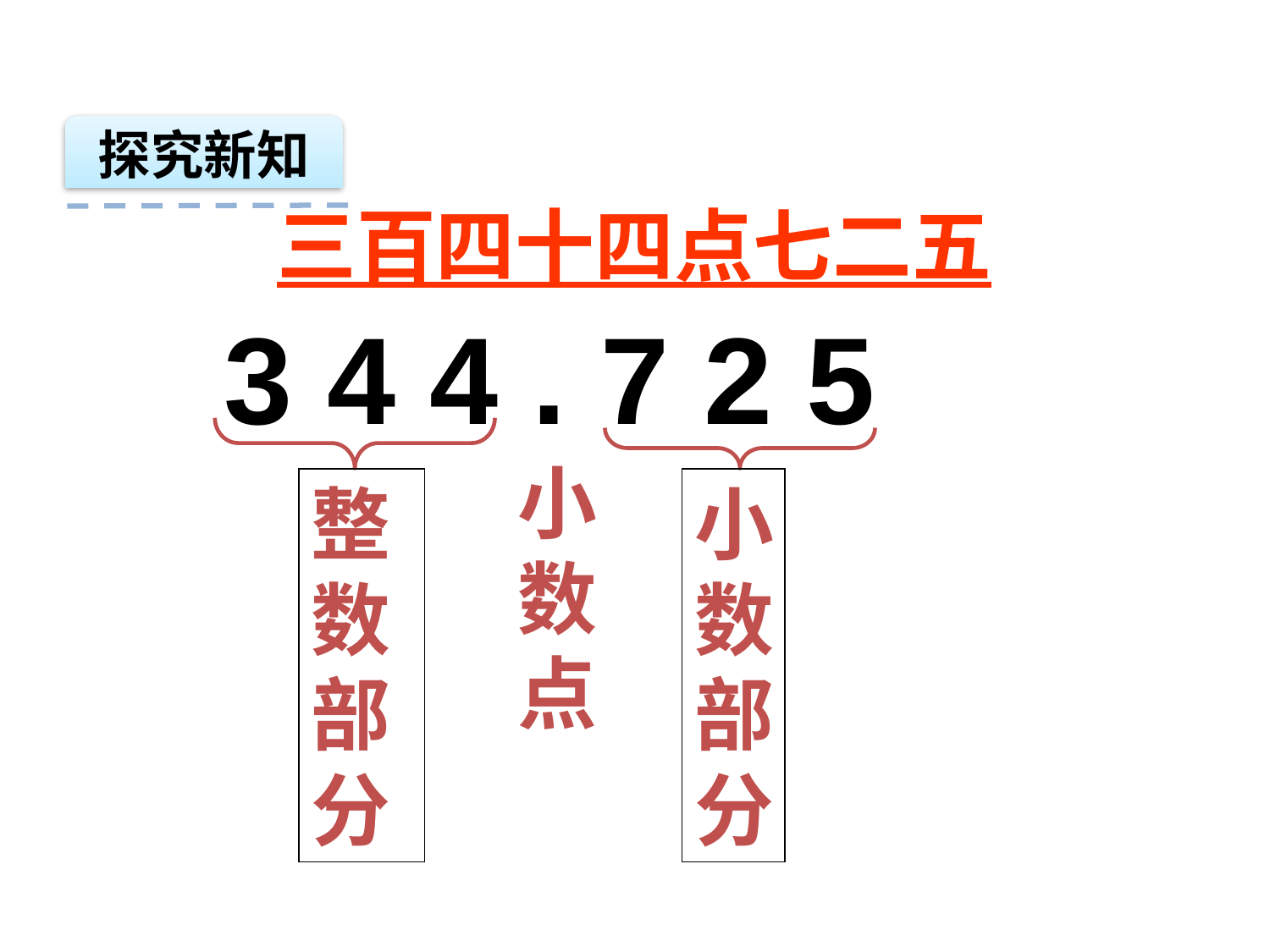

探究新知
三百四十四点七二五
3 4 4 . 7 2 5

小
数
点
整
数
部
分
小
数
部
分